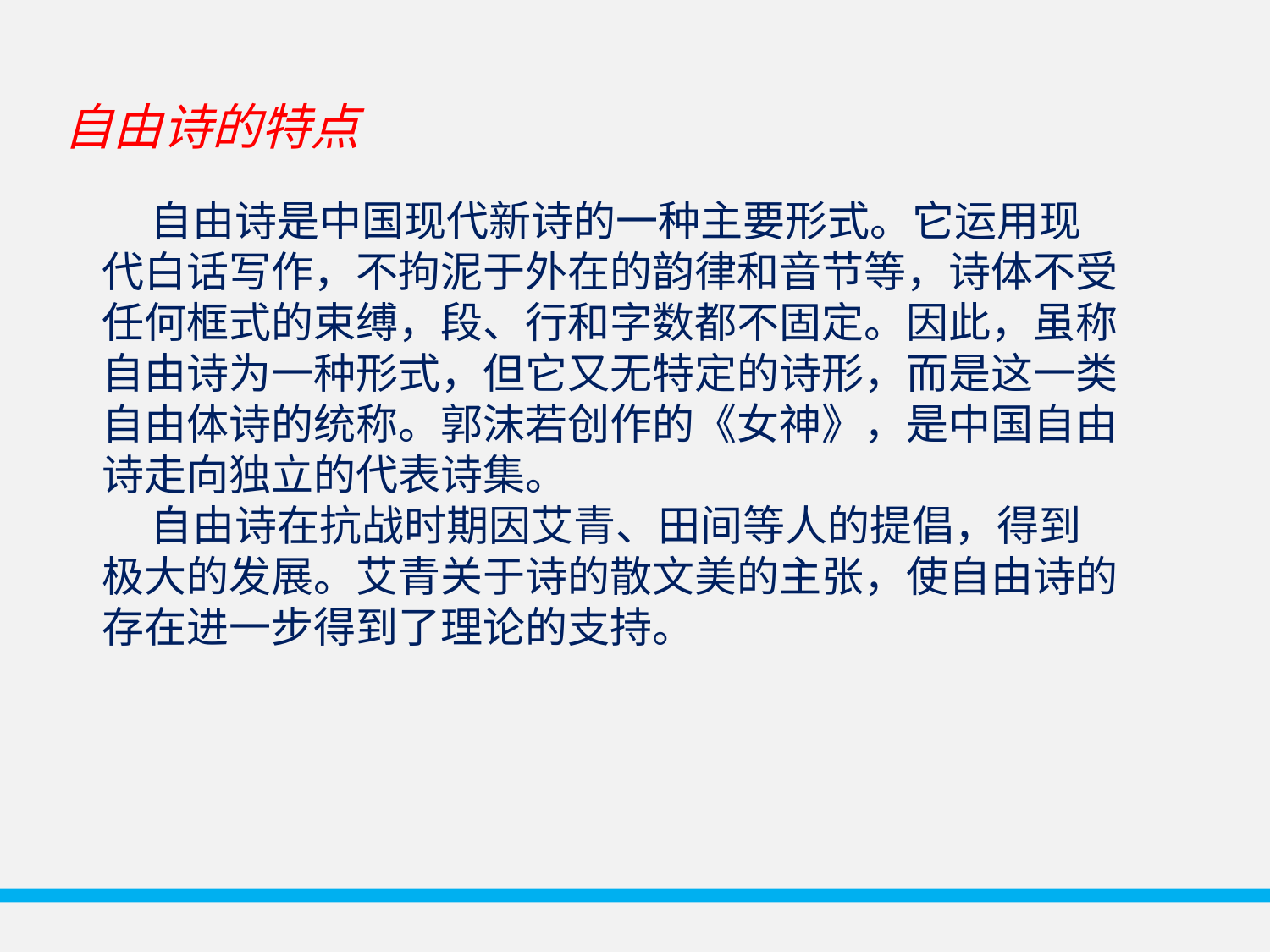

自由诗的特点
    自由诗是中国现代新诗的一种主要形式。它运用现代白话写作，不拘泥于外在的韵律和音节等，诗体不受任何框式的束缚，段、行和字数都不固定。因此，虽称自由诗为一种形式，但它又无特定的诗形，而是这一类自由体诗的统称。郭沫若创作的《女神》，是中国自由诗走向独立的代表诗集。
    自由诗在抗战时期因艾青、田间等人的提倡，得到极大的发展。艾青关于诗的散文美的主张，使自由诗的存在进一步得到了理论的支持。